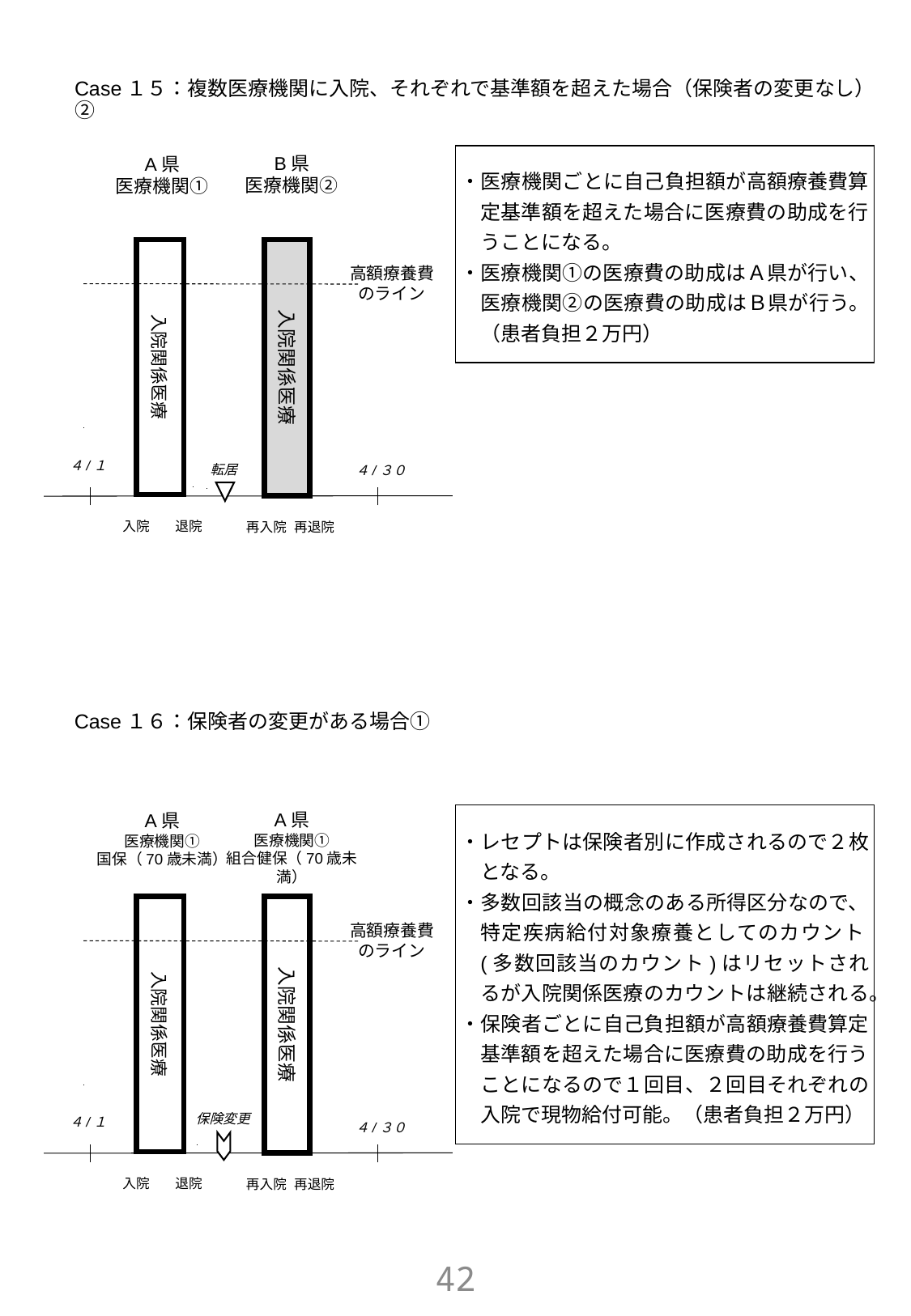

Case１５：複数医療機関に入院、それぞれで基準額を超えた場合（保険者の変更なし）②
B県
医療機関②
・医療機関ごとに自己負担額が高額療養費算定基準額を超えた場合に医療費の助成を行うことになる。
・医療機関①の医療費の助成はＡ県が行い、医療機関②の医療費の助成はＢ県が行う。（患者負担２万円）
A県
医療機関①
入院関係医療
入院関係医療
高額療養費
のライン
４/１
転居
４/３０

入院
退院
再入院
再退院
Case１６：保険者の変更がある場合①
A県
医療機関①
組合健保（70歳未満）
A県
医療機関①
国保（70歳未満）
・レセプトは保険者別に作成されるので２枚となる。
・多数回該当の概念のある所得区分なので、特定疾病給付対象療養としてのカウント(多数回該当のカウント)はリセットされるが入院関係医療のカウントは継続される。
・保険者ごとに自己負担額が高額療養費算定基準額を超えた場合に医療費の助成を行うことになるので１回目、２回目それぞれの入院で現物給付可能。（患者負担２万円）
入院関係医療
入院関係医療
高額療養費
のライン
保険変更
４/１
４/３０

入院
退院
再入院
再退院
42